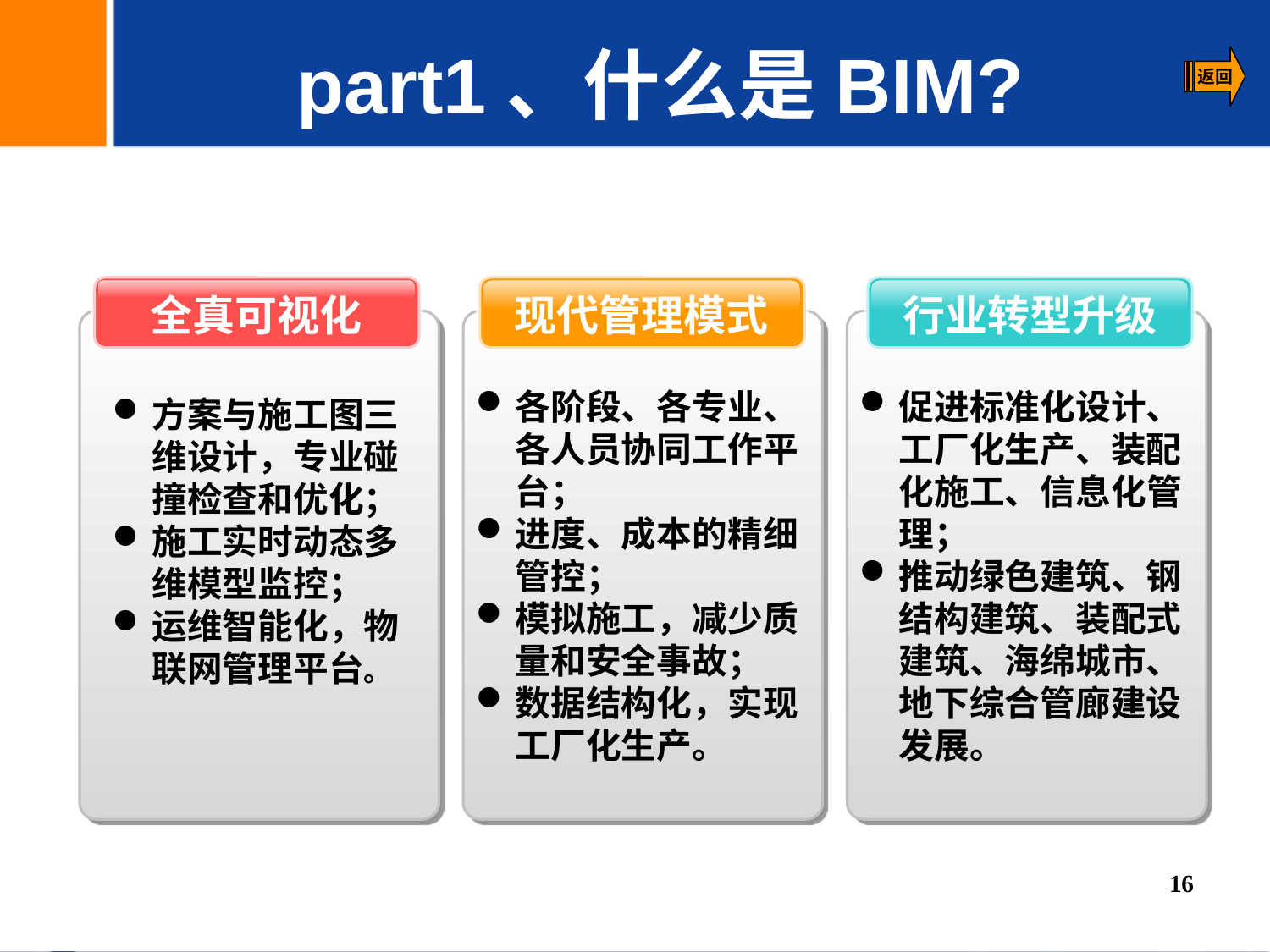

part1、什么是BIM?

全真可视化
现代管理模式
行业转型升级

各阶段、各专业、各人员协同工作平台；
进度、成本的精细管控；
模拟施工，减少质量和安全事故；
数据结构化，实现工厂化生产。
促进标准化设计、工厂化生产、装配化施工、信息化管理；
推动绿色建筑、钢结构建筑、装配式建筑、海绵城市、地下综合管廊建设发展。
方案与施工图三维设计，专业碰撞检查和优化；
施工实时动态多维模型监控；
运维智能化，物联网管理平台。
16